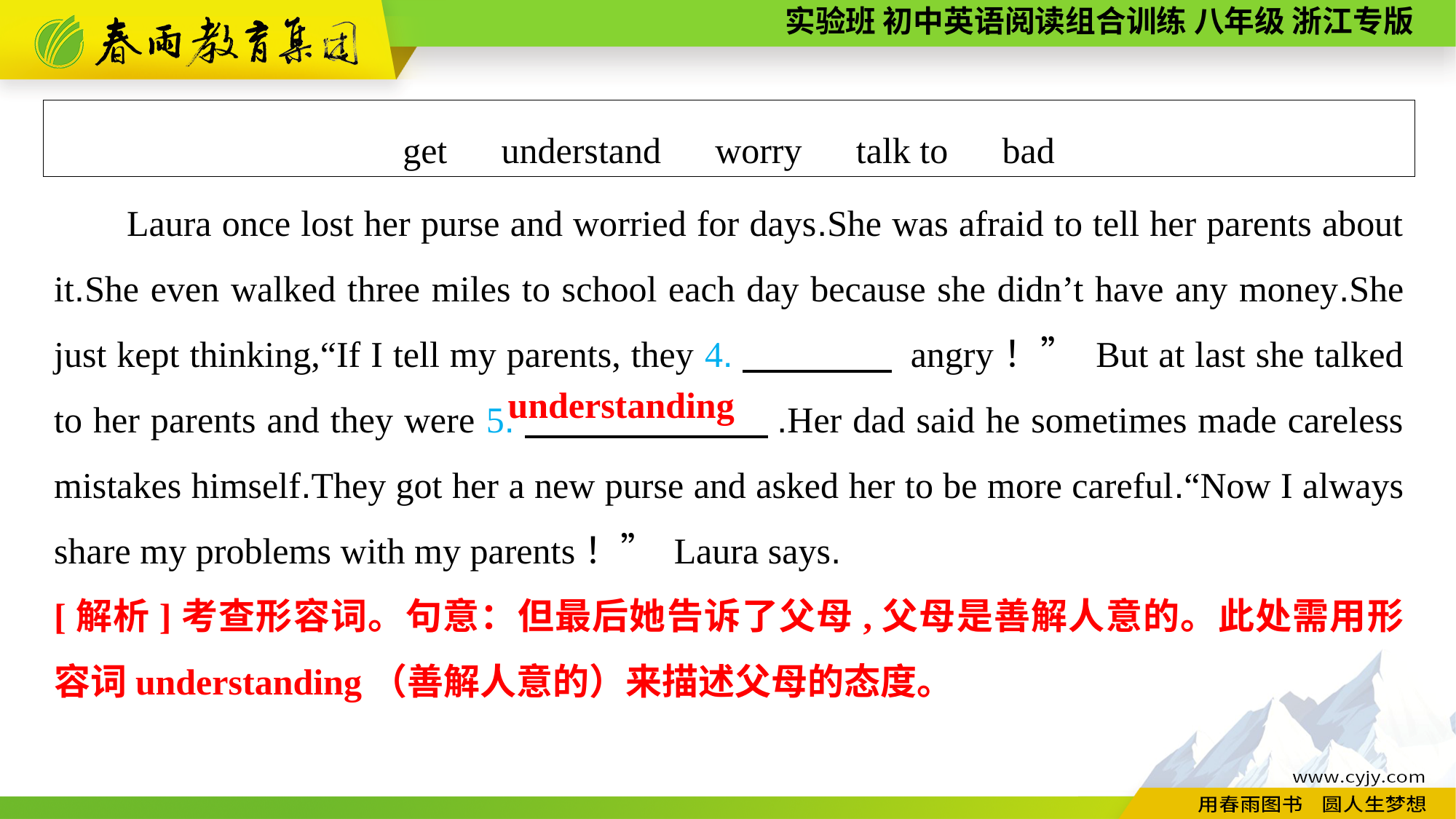

get　understand　worry　talk to　bad
Laura once lost her purse and worried for days.She was afraid to tell her parents about it.She even walked three miles to school each day because she didn’t have any money.She just kept thinking,“If I tell my parents, they 4.　　　　 angry！” But at last she talked to her parents and they were 5.　　　         　.Her dad said he sometimes made careless mistakes himself.They got her a new purse and asked her to be more careful.“Now I always share my problems with my parents！” Laura says.
understanding
[解析]考查形容词。句意：但最后她告诉了父母,父母是善解人意的。此处需用形容词understanding（善解人意的）来描述父母的态度。